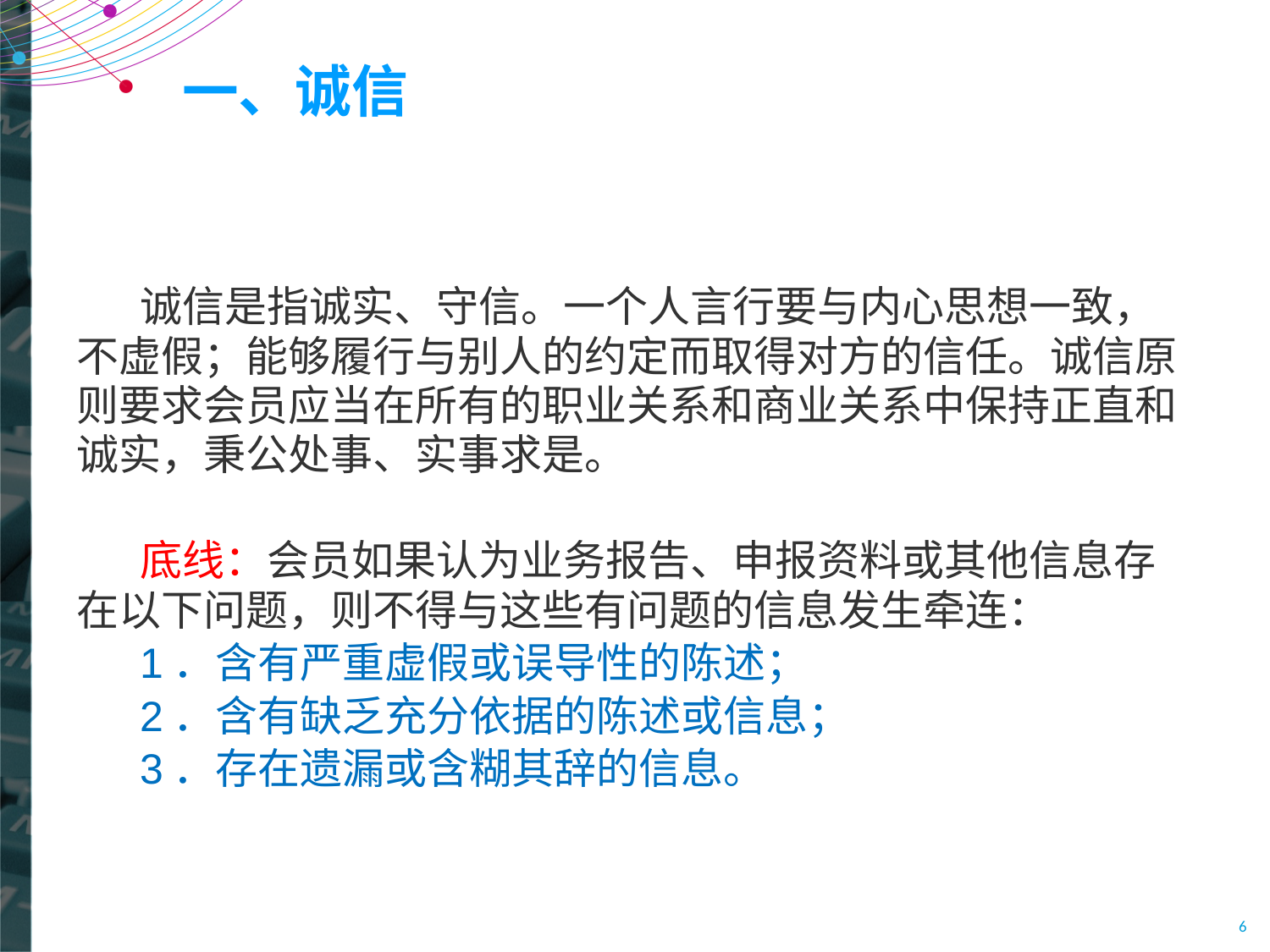

# 一、诚信

诚信是指诚实、守信。一个人言行要与内心思想一致，不虚假；能够履行与别人的约定而取得对方的信任。诚信原则要求会员应当在所有的职业关系和商业关系中保持正直和诚实，秉公处事、实事求是。

底线：会员如果认为业务报告、申报资料或其他信息存在以下问题，则不得与这些有问题的信息发生牵连：
1．含有严重虚假或误导性的陈述；
2．含有缺乏充分依据的陈述或信息；
3．存在遗漏或含糊其辞的信息。